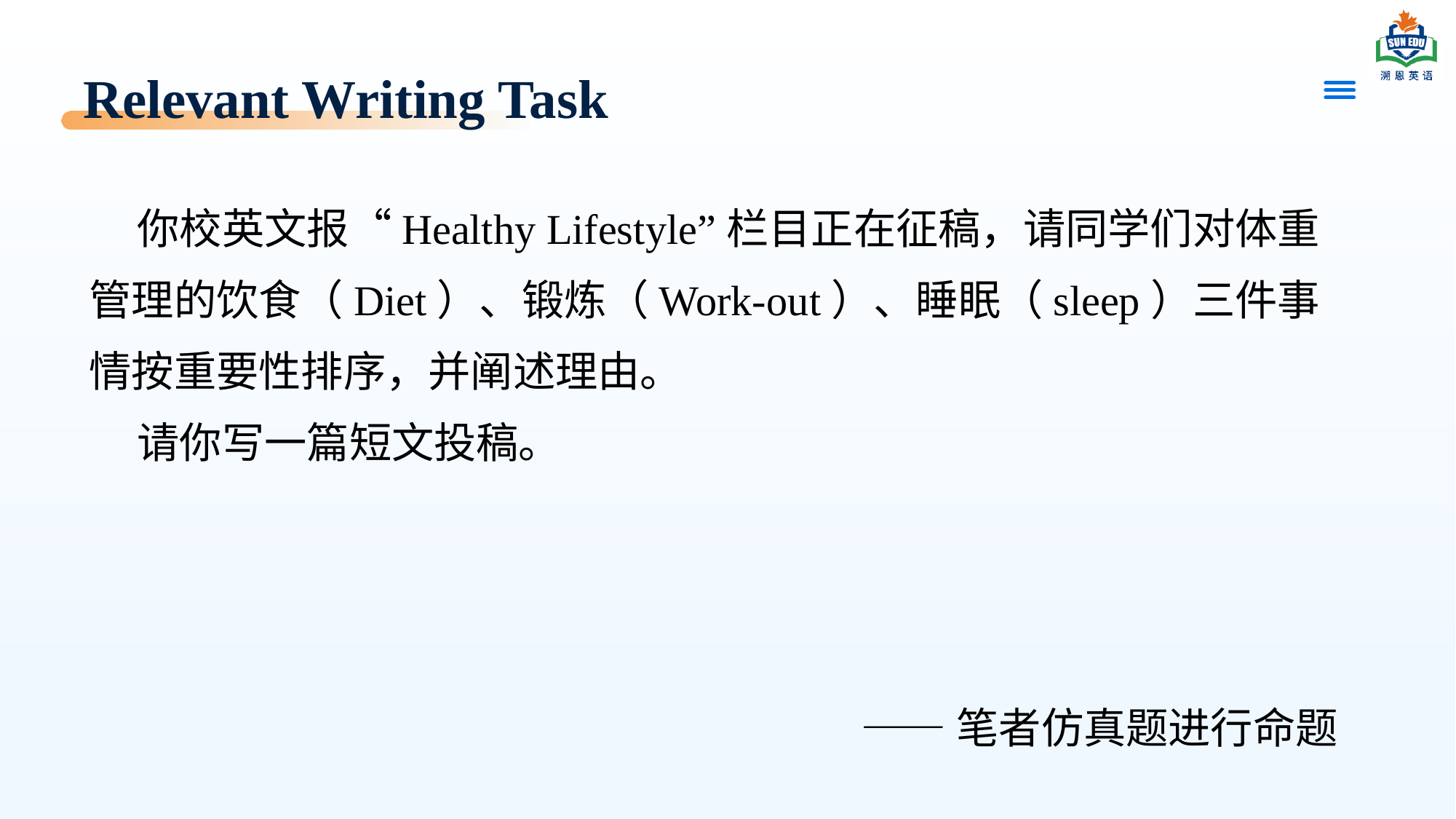

# Relevant Writing Task
    你校英文报“Healthy Lifestyle”栏目正在征稿，请同学们对体重管理的饮食（Diet）、锻炼（Work-out）、睡眠（sleep）三件事情按重要性排序，并阐述理由。
    请你写一篇短文投稿。

——笔者仿真题进行命题